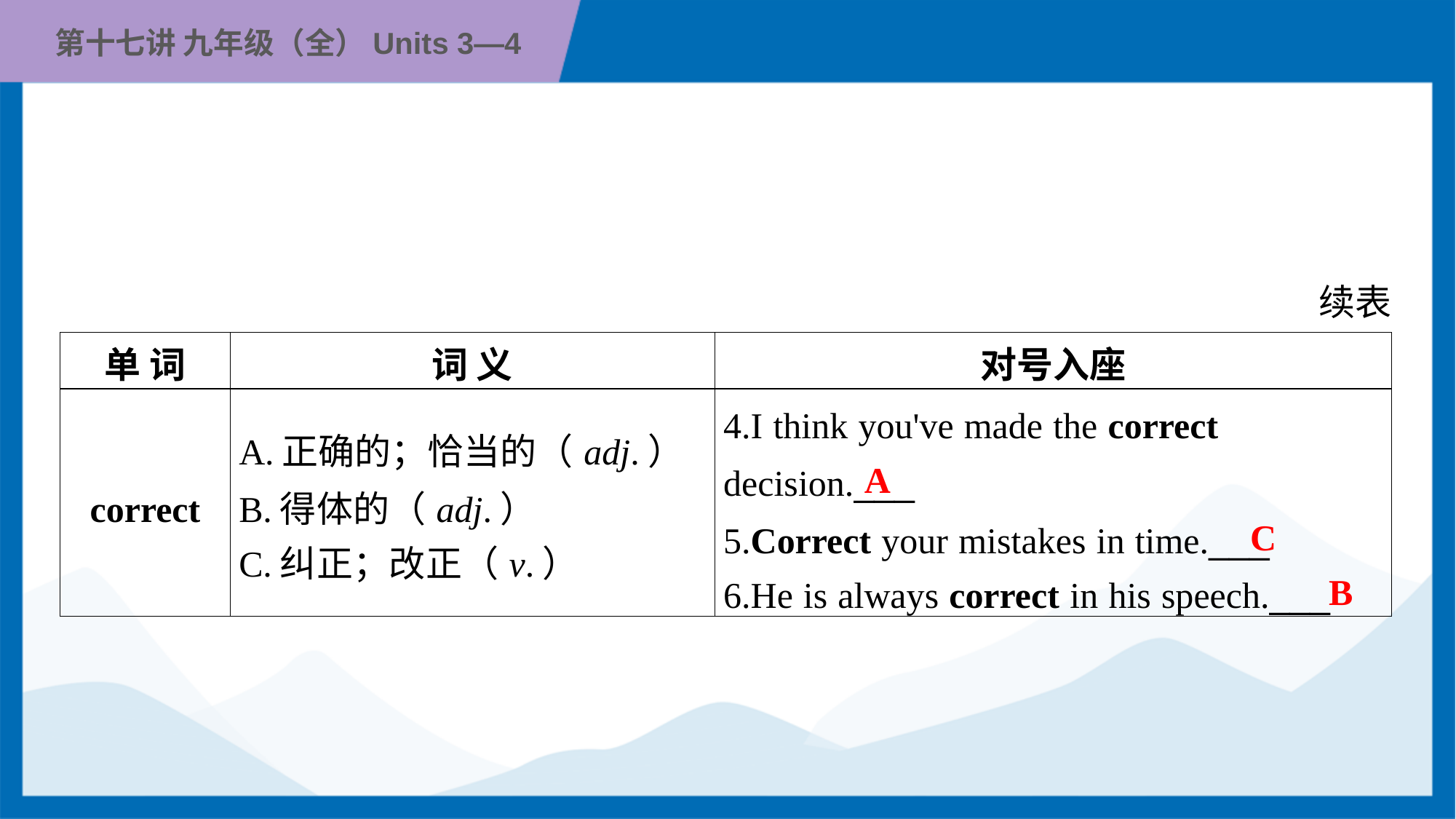

续表
| 单 词 | 词 义 | 对号入座 |
| --- | --- | --- |
| correct | A.正确的；恰当的（adj.） B.得体的（adj.） C.纠正；改正（v.） | 4.I think you've made the correct decision.\_\_\_ 5.Correct your mistakes in time.\_\_\_ 6.He is always correct in his speech.\_\_\_ |
A
C
B